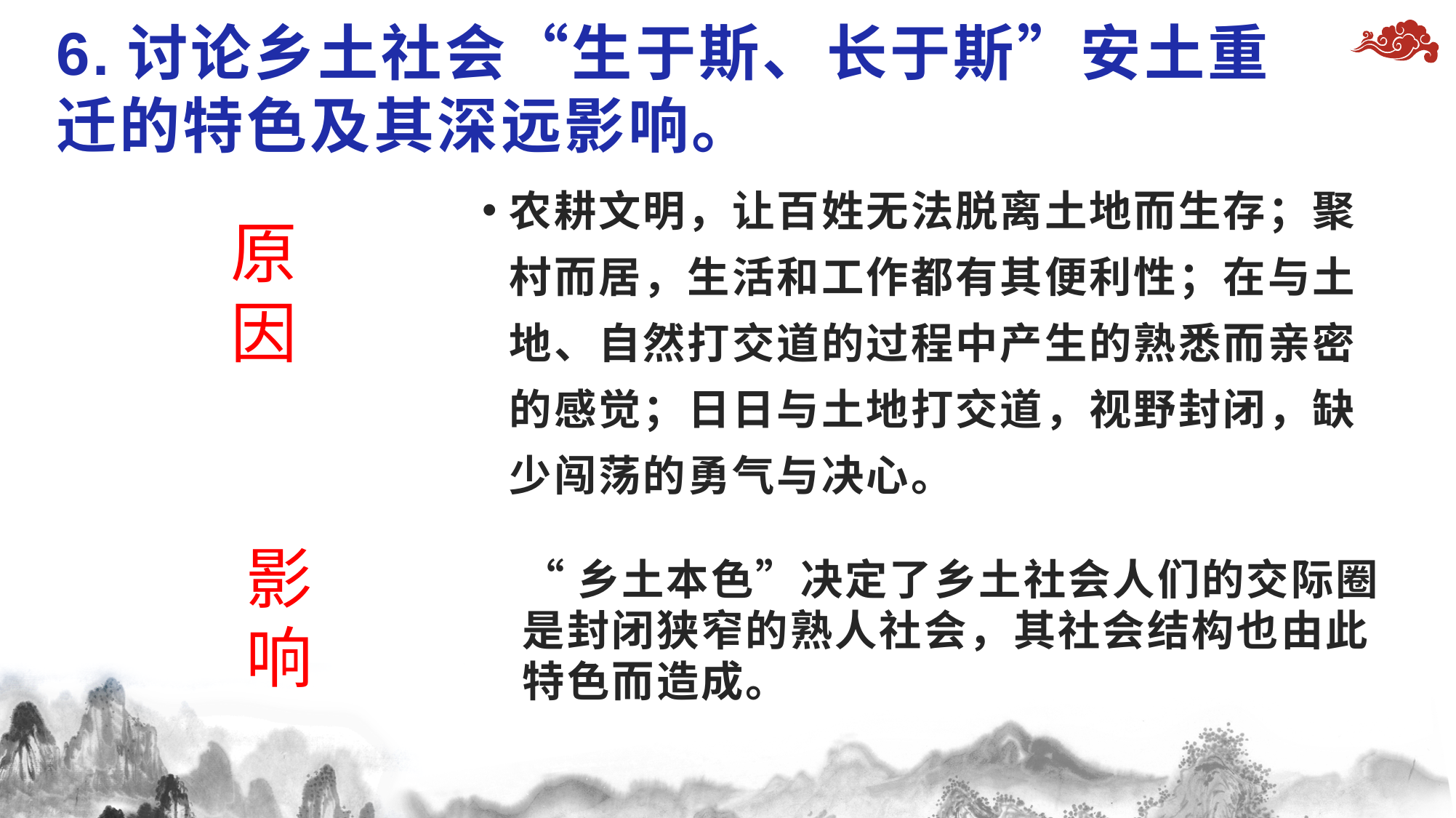

# 6.讨论乡土社会“生于斯、长于斯”安土重迁的特色及其深远影响。
农耕文明，让百姓无法脱离土地而生存；聚村而居，生活和工作都有其便利性；在与土地、自然打交道的过程中产生的熟悉而亲密的感觉；日日与土地打交道，视野封闭，缺少闯荡的勇气与决心。
原
因
影
响
“乡土本色”决定了乡土社会人们的交际圈是封闭狭窄的熟人社会，其社会结构也由此特色而造成。